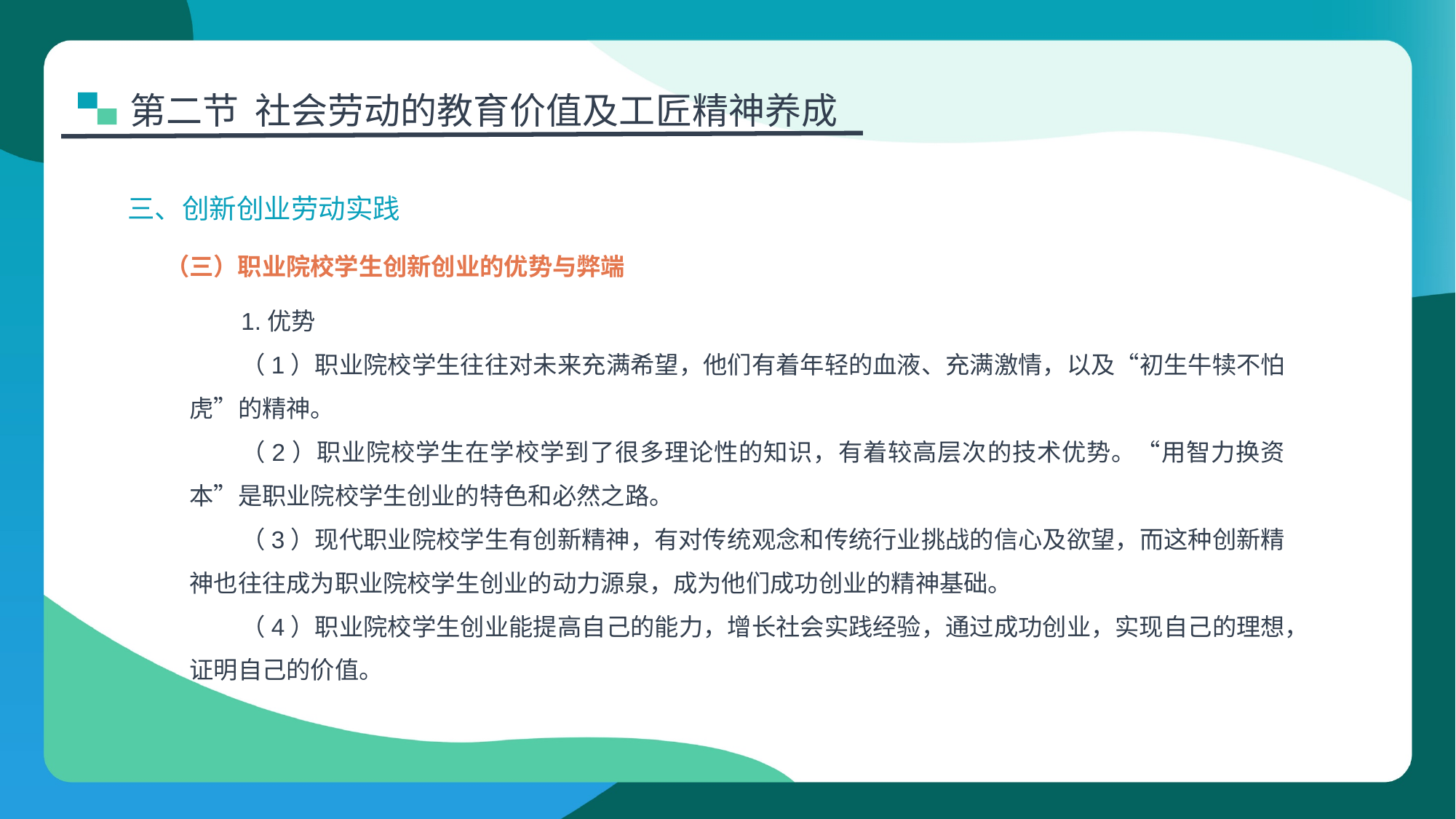

第二节  社会劳动的教育价值及工匠精神养成

三、创新创业劳动实践
（三）职业院校学生创新创业的优势与弊端
1.优势
（1）职业院校学生往往对未来充满希望，他们有着年轻的血液、充满激情，以及“初生牛犊不怕虎”的精神。
（2）职业院校学生在学校学到了很多理论性的知识，有着较高层次的技术优势。“用智力换资本”是职业院校学生创业的特色和必然之路。
（3）现代职业院校学生有创新精神，有对传统观念和传统行业挑战的信心及欲望，而这种创新精神也往往成为职业院校学生创业的动力源泉，成为他们成功创业的精神基础。
（4）职业院校学生创业能提高自己的能力，增长社会实践经验，通过成功创业，实现自己的理想，证明自己的价值。